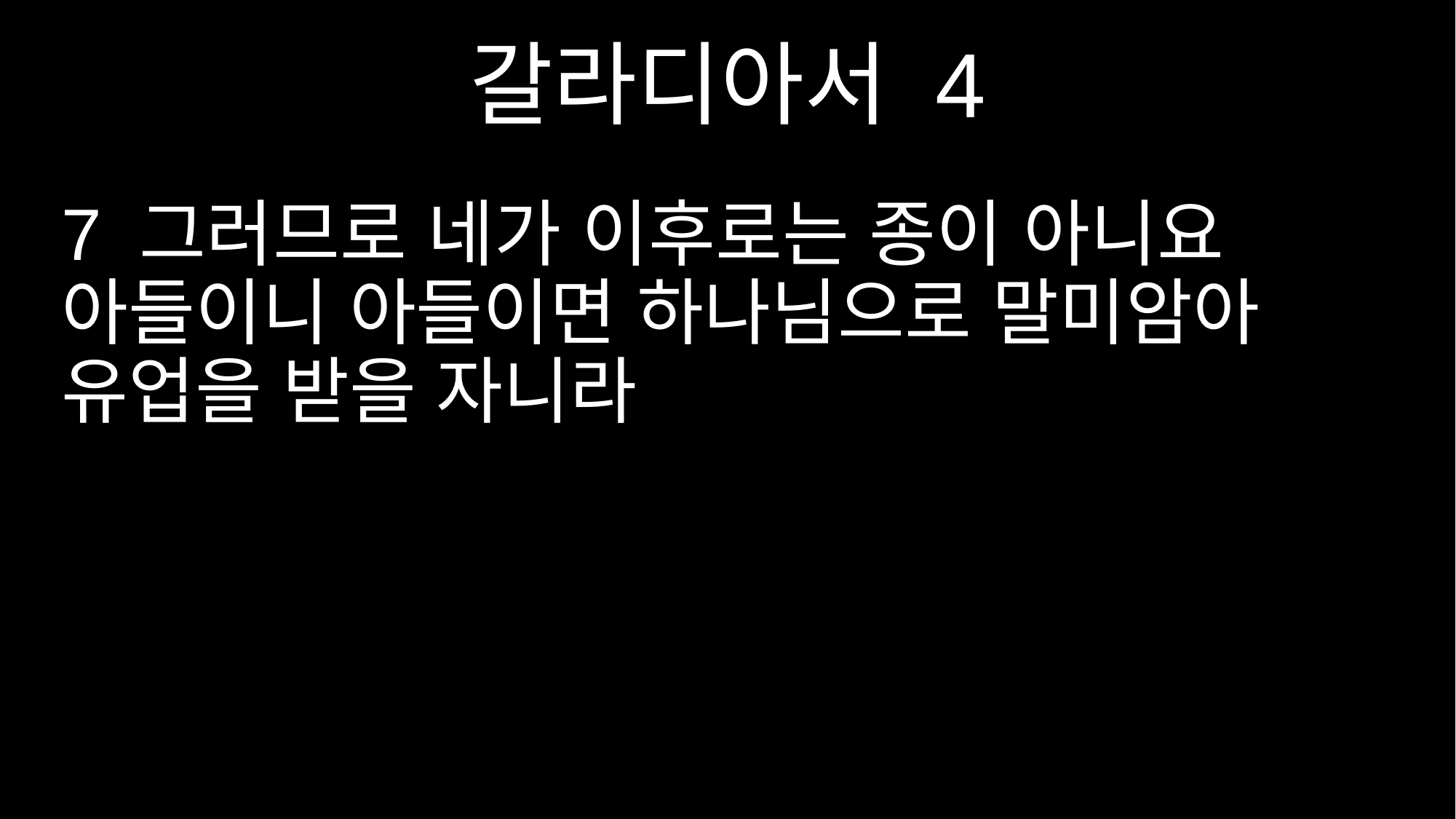

갈라디아서 4
7 그러므로 네가 이후로는 종이 아니요 아들이니 아들이면 하나님으로 말미암아 유업을 받을 자니라